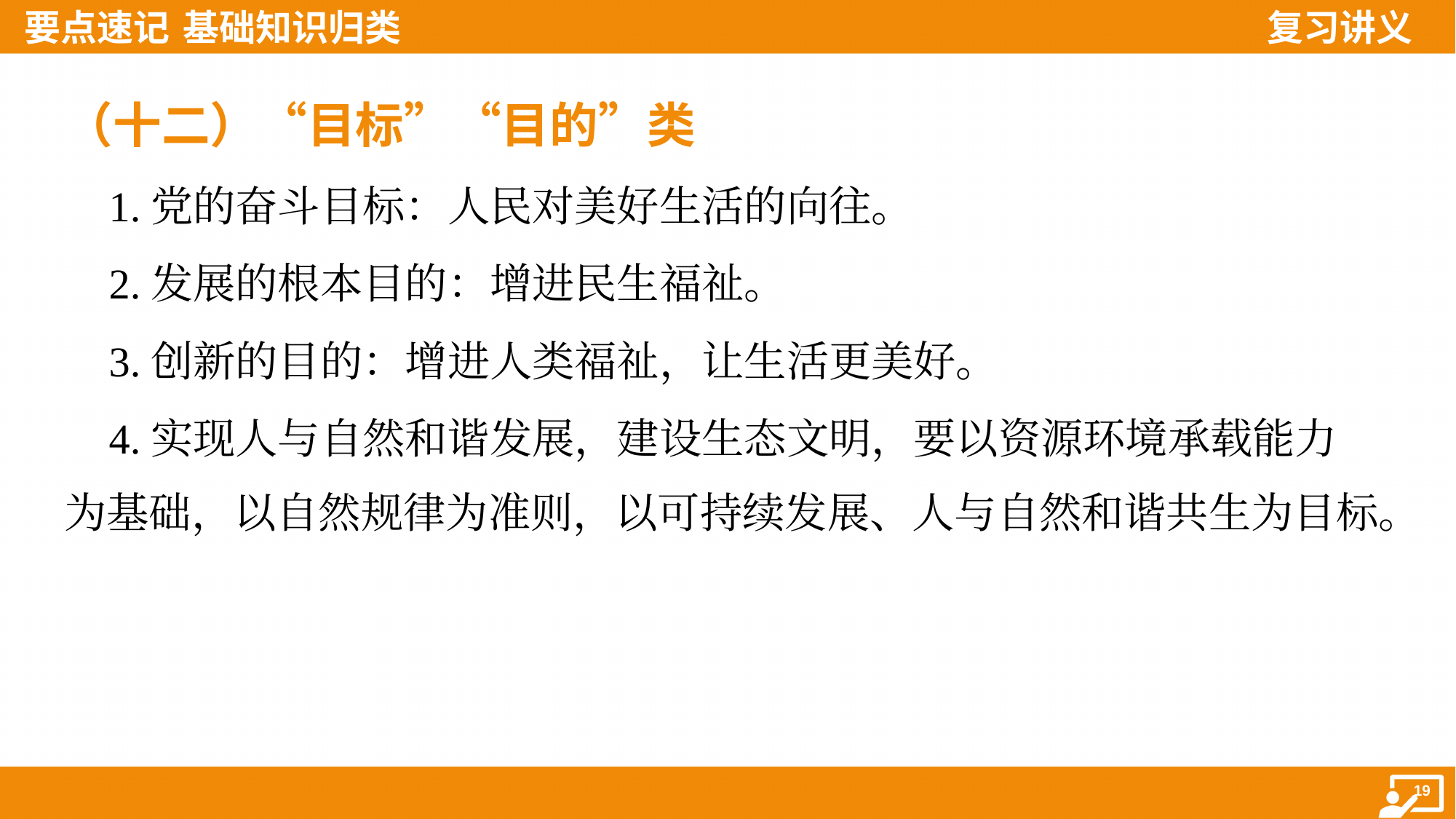

（十二）“目标”“目的”类
    1.党的奋斗目标：人民对美好生活的向往。
    2.发展的根本目的：增进民生福祉。
    3.创新的目的：增进人类福祉，让生活更美好。
    4.实现人与自然和谐发展，建设生态文明，要以资源环境承载能力
为基础，以自然规律为准则，以可持续发展、人与自然和谐共生为目标。